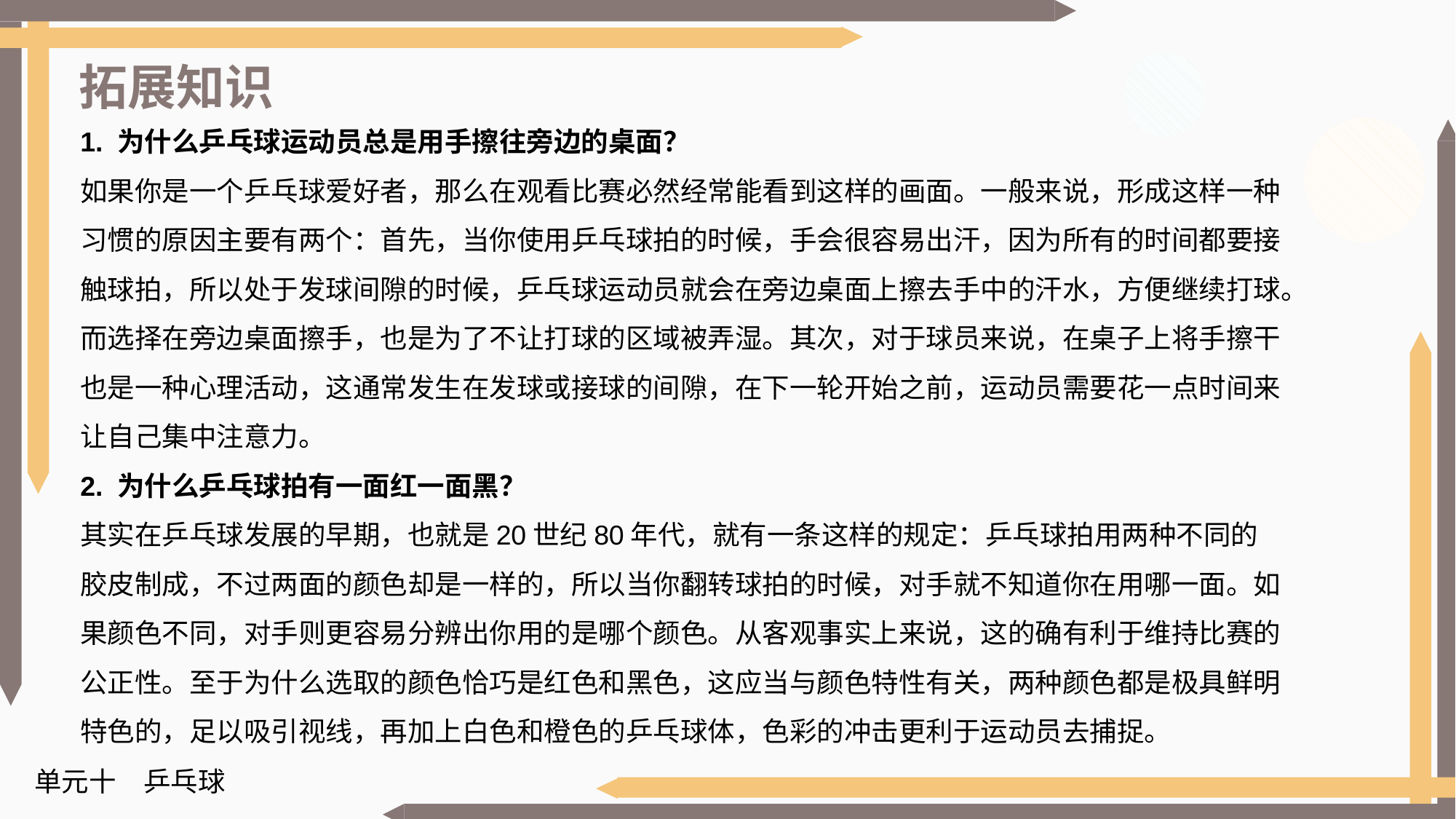

拓展知识

1. 为什么乒乓球运动员总是用手擦往旁边的桌面？
如果你是一个乒乓球爱好者，那么在观看比赛必然经常能看到这样的画面。一般来说，形成这样一种习惯的原因主要有两个：首先，当你使用乒乓球拍的时候，手会很容易出汗，因为所有的时间都要接触球拍，所以处于发球间隙的时候，乒乓球运动员就会在旁边桌面上擦去手中的汗水，方便继续打球。而选择在旁边桌面擦手，也是为了不让打球的区域被弄湿。其次，对于球员来说，在桌子上将手擦干也是一种心理活动，这通常发生在发球或接球的间隙，在下一轮开始之前，运动员需要花一点时间来让自己集中注意力。
2. 为什么乒乓球拍有一面红一面黑？
其实在乒乓球发展的早期，也就是20世纪80年代，就有一条这样的规定：乒乓球拍用两种不同的胶皮制成，不过两面的颜色却是一样的，所以当你翻转球拍的时候，对手就不知道你在用哪一面。如果颜色不同，对手则更容易分辨出你用的是哪个颜色。从客观事实上来说，这的确有利于维持比赛的公正性。至于为什么选取的颜色恰巧是红色和黑色，这应当与颜色特性有关，两种颜色都是极具鲜明特色的，足以吸引视线，再加上白色和橙色的乒乓球体，色彩的冲击更利于运动员去捕捉。

单元十　乒乓球